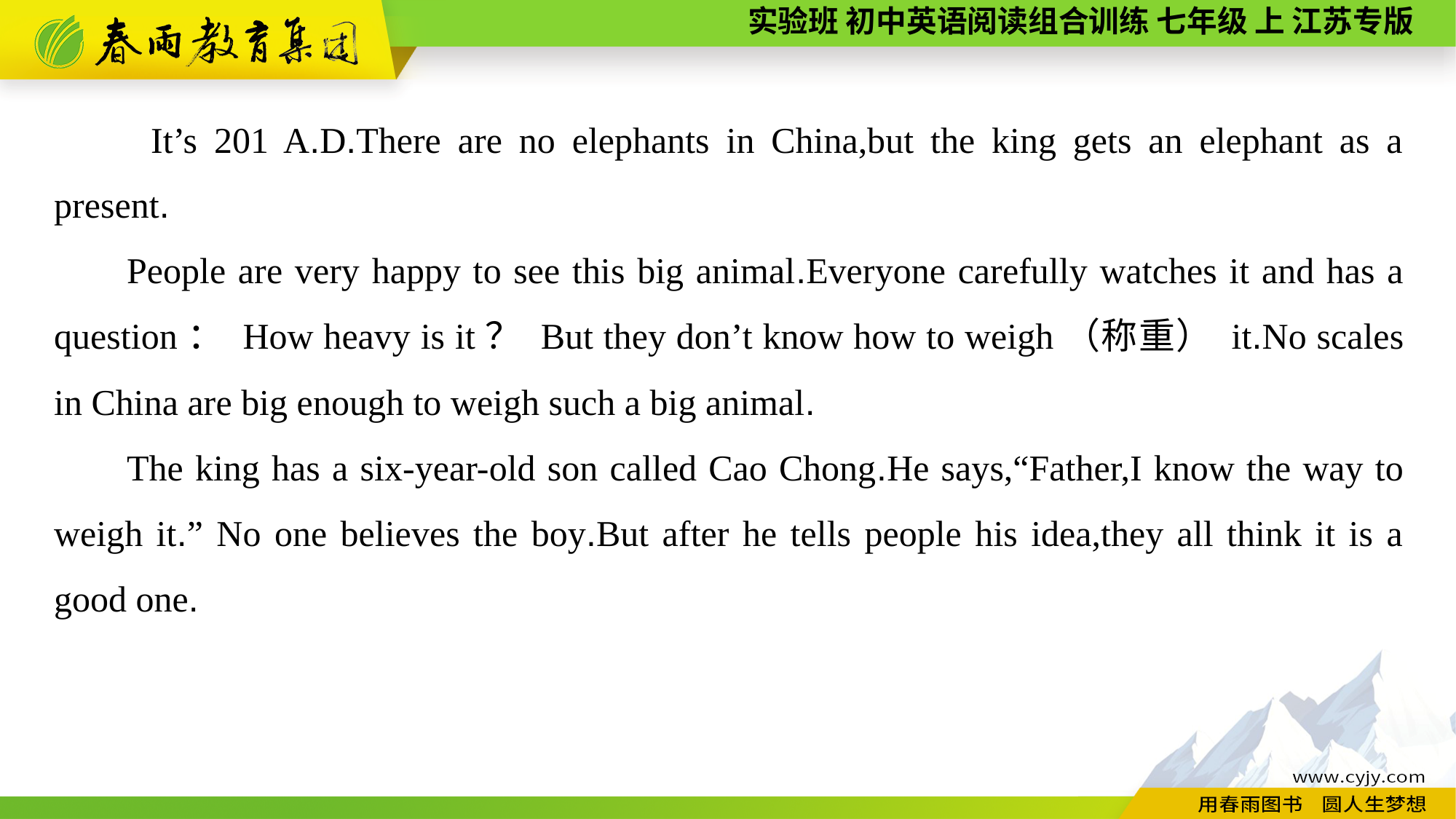

It’s 201 A.D.There are no elephants in China,but the king gets an elephant as a present.
People are very happy to see this big animal.Everyone carefully watches it and has a question： How heavy is it？ But they don’t know how to weigh（称重） it.No scales in China are big enough to weigh such a big animal.
The king has a six-year-old son called Cao Chong.He says,“Father,I know the way to weigh it.” No one believes the boy.But after he tells people his idea,they all think it is a good one.